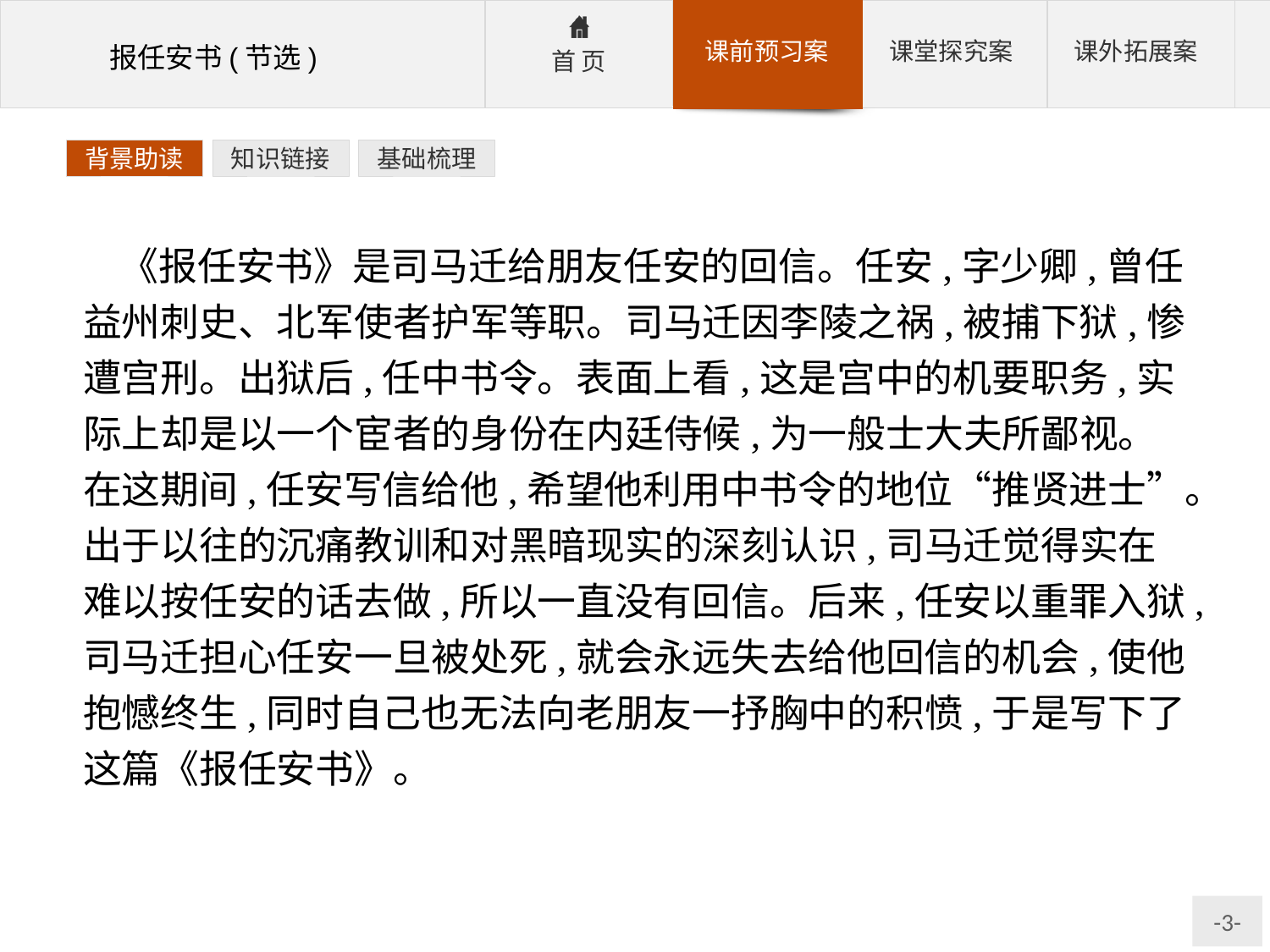

背景助读
知识链接
基础梳理
《报任安书》是司马迁给朋友任安的回信。任安,字少卿,曾任益州刺史、北军使者护军等职。司马迁因李陵之祸,被捕下狱,惨遭宫刑。出狱后,任中书令。表面上看,这是宫中的机要职务,实际上却是以一个宦者的身份在内廷侍候,为一般士大夫所鄙视。在这期间,任安写信给他,希望他利用中书令的地位“推贤进士”。出于以往的沉痛教训和对黑暗现实的深刻认识,司马迁觉得实在难以按任安的话去做,所以一直没有回信。后来,任安以重罪入狱,司马迁担心任安一旦被处死,就会永远失去给他回信的机会,使他抱憾终生,同时自己也无法向老朋友一抒胸中的积愤,于是写下了这篇《报任安书》。